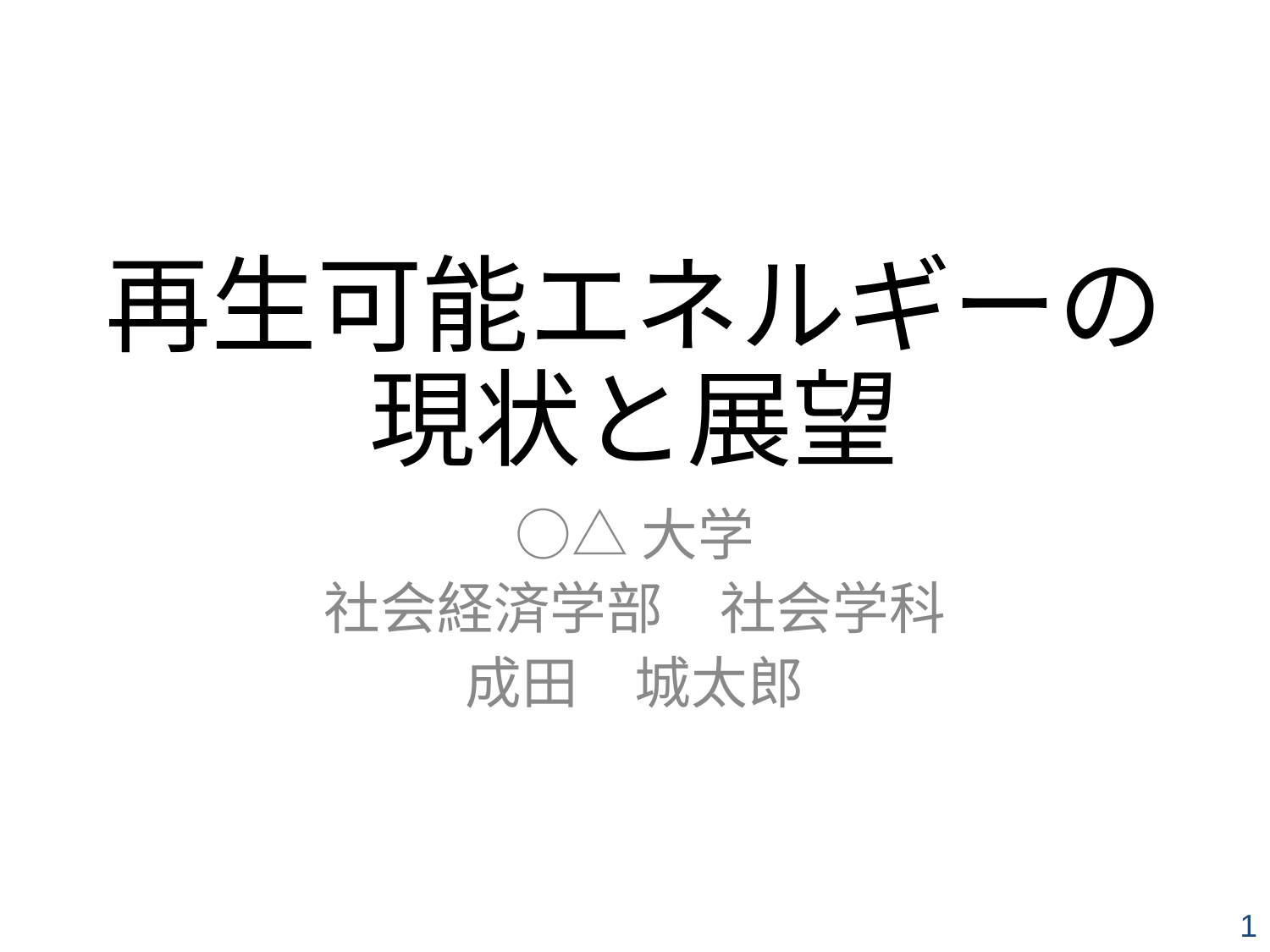

# 再生可能エネルギーの 現状と展望
○△大学
社会経済学部　社会学科
成田　城太郎
1